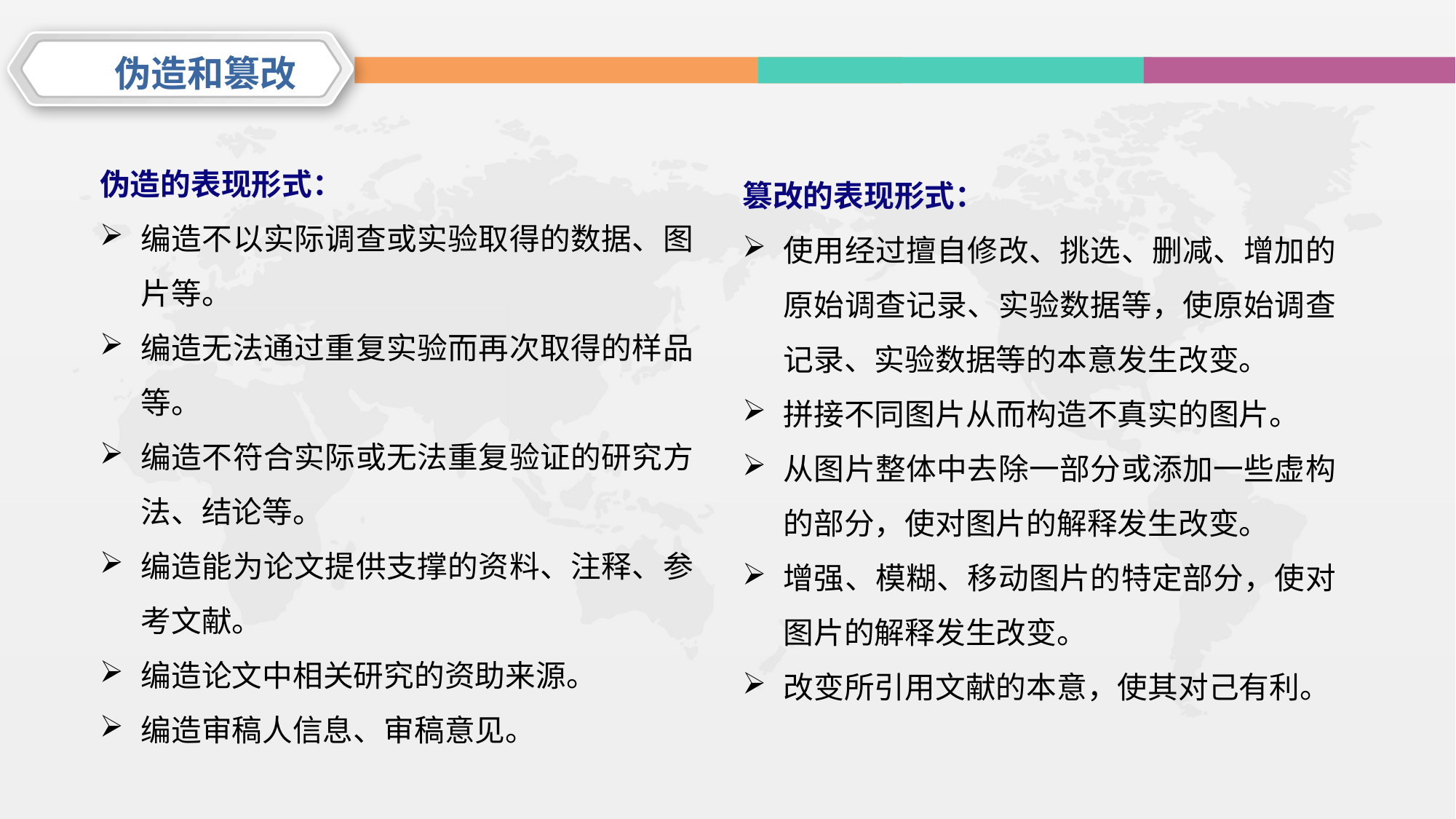

伪造和篡改

伪造的表现形式：
编造不以实际调查或实验取得的数据、图片等。
编造无法通过重复实验而再次取得的样品等。
编造不符合实际或无法重复验证的研究方法、结论等。
编造能为论文提供支撑的资料、注释、参考文献。
编造论文中相关研究的资助来源。
编造审稿人信息、审稿意见。

篡改的表现形式：
使用经过擅自修改、挑选、删减、增加的原始调查记录、实验数据等，使原始调查记录、实验数据等的本意发生改变。
拼接不同图片从而构造不真实的图片。
从图片整体中去除一部分或添加一些虚构的部分，使对图片的解释发生改变。
增强、模糊、移动图片的特定部分，使对图片的解释发生改变。
改变所引用文献的本意，使其对己有利。